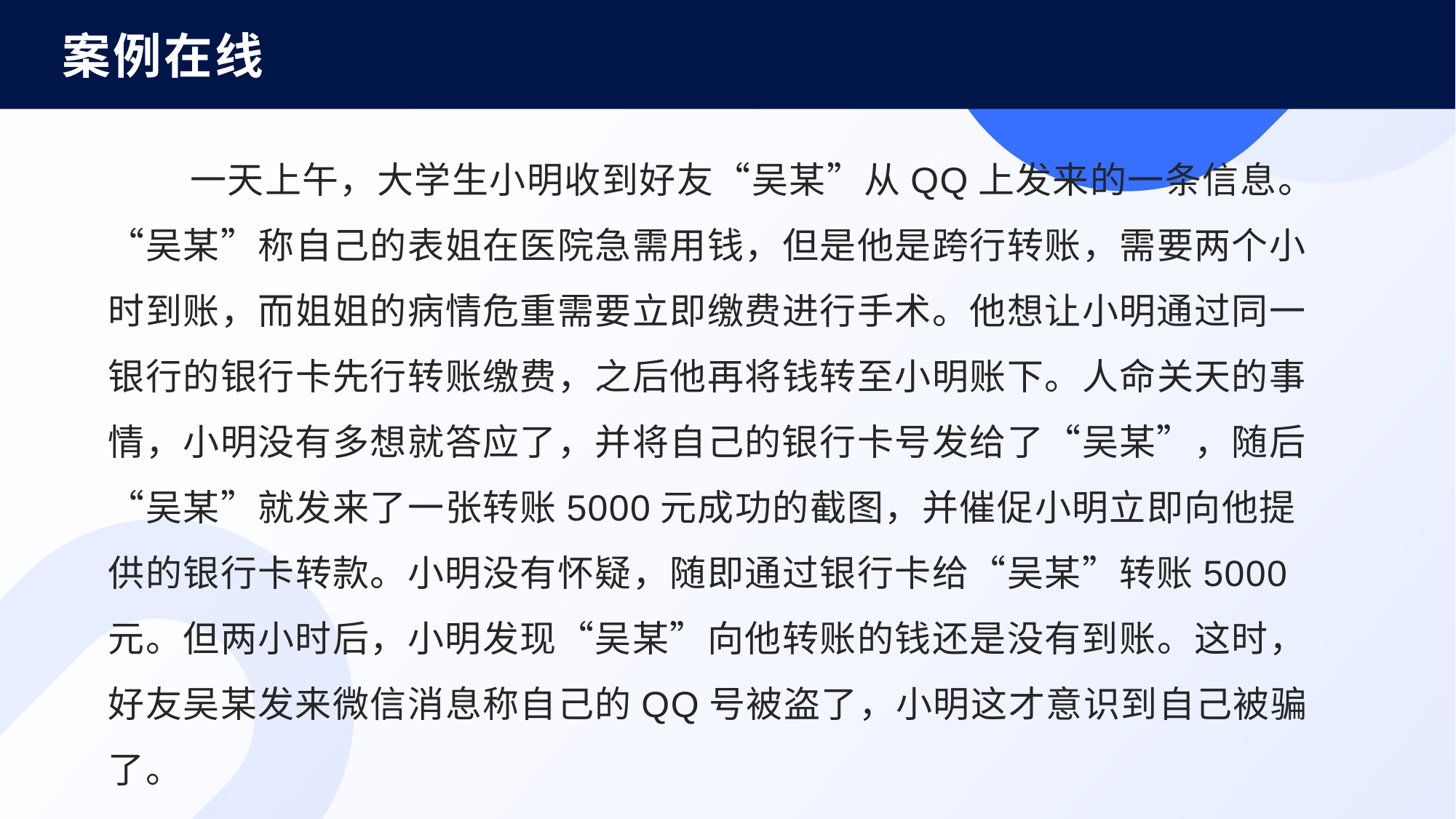

案例在线
  一天上午，大学生小明收到好友“吴某”从QQ上发来的一条信息。“吴某”称自己的表姐在医院急需用钱，但是他是跨行转账，需要两个小时到账，而姐姐的病情危重需要立即缴费进行手术。他想让小明通过同一银行的银行卡先行转账缴费，之后他再将钱转至小明账下。人命关天的事情，小明没有多想就答应了，并将自己的银行卡号发给了“吴某”，随后“吴某”就发来了一张转账5000元成功的截图，并催促小明立即向他提供的银行卡转款。小明没有怀疑，随即通过银行卡给“吴某”转账5000元。但两小时后，小明发现“吴某”向他转账的钱还是没有到账。这时，好友吴某发来微信消息称自己的QQ号被盗了，小明这才意识到自己被骗了。